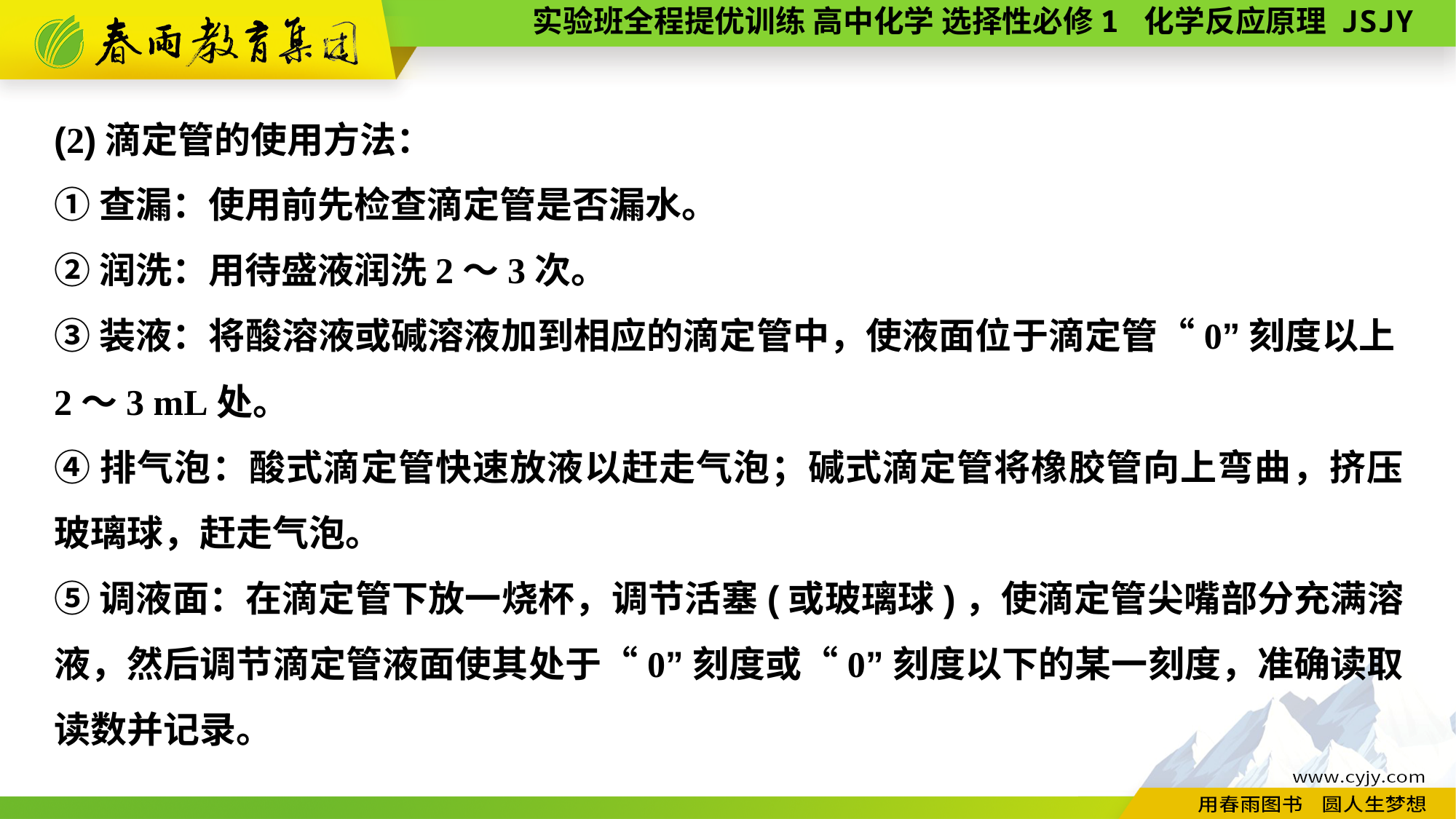

(2)滴定管的使用方法：
①查漏：使用前先检查滴定管是否漏水。
②润洗：用待盛液润洗2～3次。
③装液：将酸溶液或碱溶液加到相应的滴定管中，使液面位于滴定管“0”刻度以上2～3 mL处。
④排气泡：酸式滴定管快速放液以赶走气泡；碱式滴定管将橡胶管向上弯曲，挤压玻璃球，赶走气泡。
⑤调液面：在滴定管下放一烧杯，调节活塞(或玻璃球)，使滴定管尖嘴部分充满溶液，然后调节滴定管液面使其处于“0”刻度或“0”刻度以下的某一刻度，准确读取读数并记录。